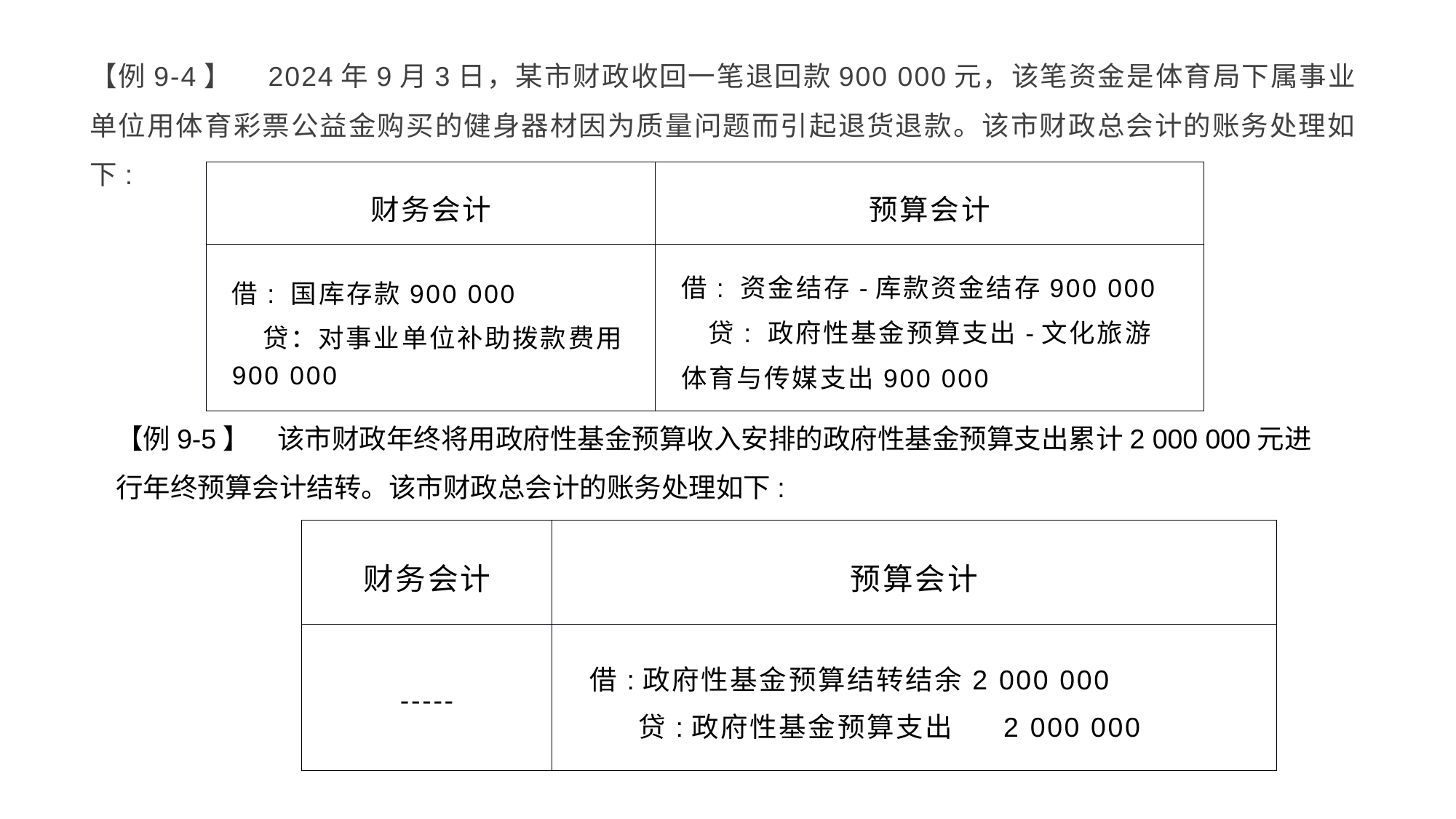

【例9-4】　2024年9月3日，某市财政收回一笔退回款900 000元，该笔资金是体育局下属事业单位用体育彩票公益金购买的健身器材因为质量问题而引起退货退款。该市财政总会计的账务处理如下:
| 财务会计 | 预算会计 |
| --- | --- |
| 借: 国库存款900 000 贷：对事业单位补助拨款费用900 000 | 借: 资金结存-库款资金结存900 000 贷: 政府性基金预算支出-文化旅游体育与传媒支出900 000 |
【例9-5】　该市财政年终将用政府性基金预算收入安排的政府性基金预算支出累计2 000 000元进行年终预算会计结转。该市财政总会计的账务处理如下:
| 财务会计 | 预算会计 |
| --- | --- |
| ----- | 借:政府性基金预算结转结余2 000 000 贷:政府性基金预算支出 2 000 000 |